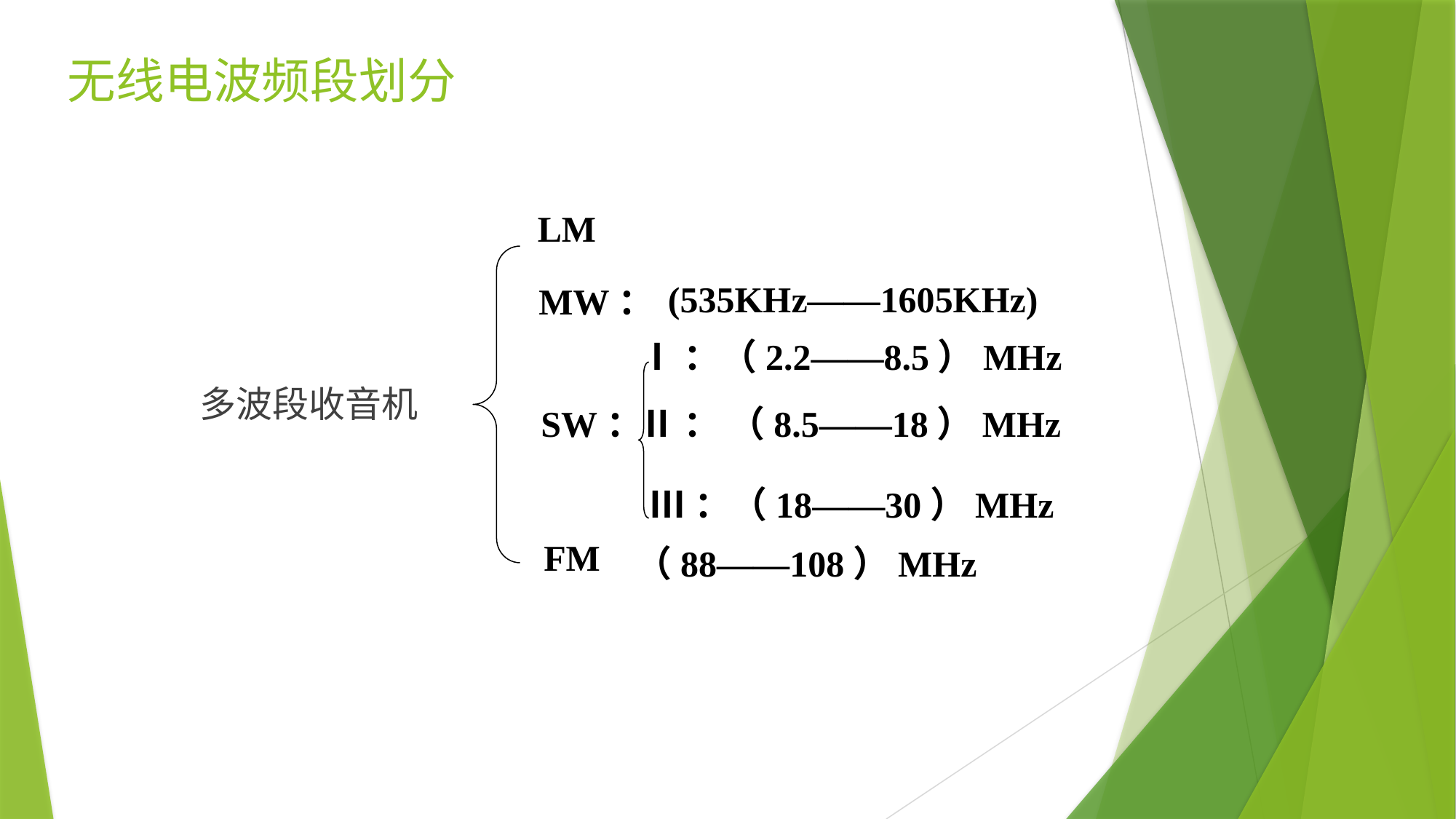

无线电波频段划分
LM

SW：
(535KHz——1605KHz)
MW：
FM
Ⅰ：（2.2——8.5）MHz
Ⅲ：（18——30）MHz
（88——108）MHz
Ⅱ： （8.5——18）MHz
多波段收音机